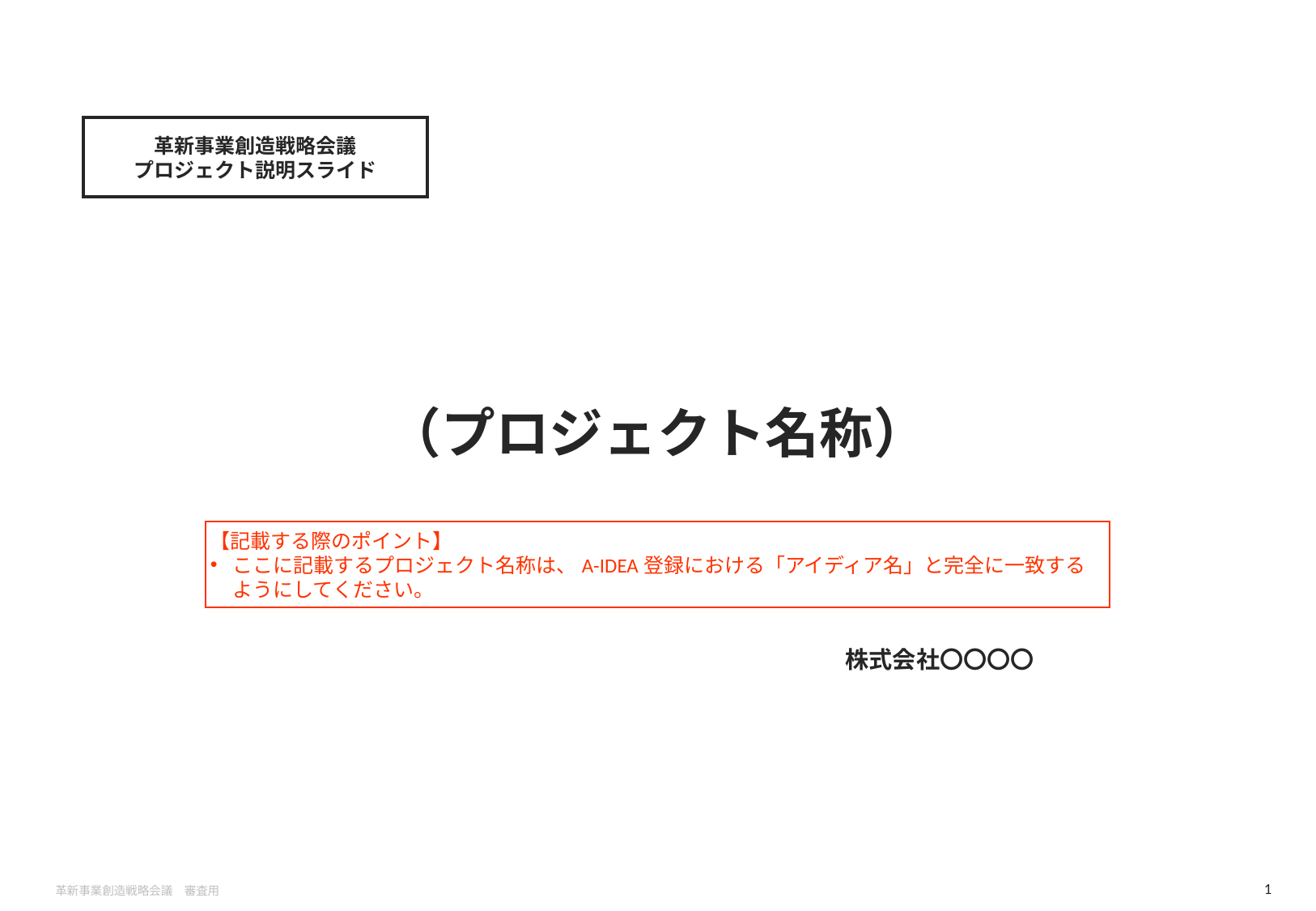

革新事業創造戦略会議
プロジェクト説明スライド
（プロジェクト名称）
【記載する際のポイント】
ここに記載するプロジェクト名称は、A-IDEA登録における「アイディア名」と完全に一致するようにしてください。
株式会社〇〇〇〇
革新事業創造戦略会議　審査用